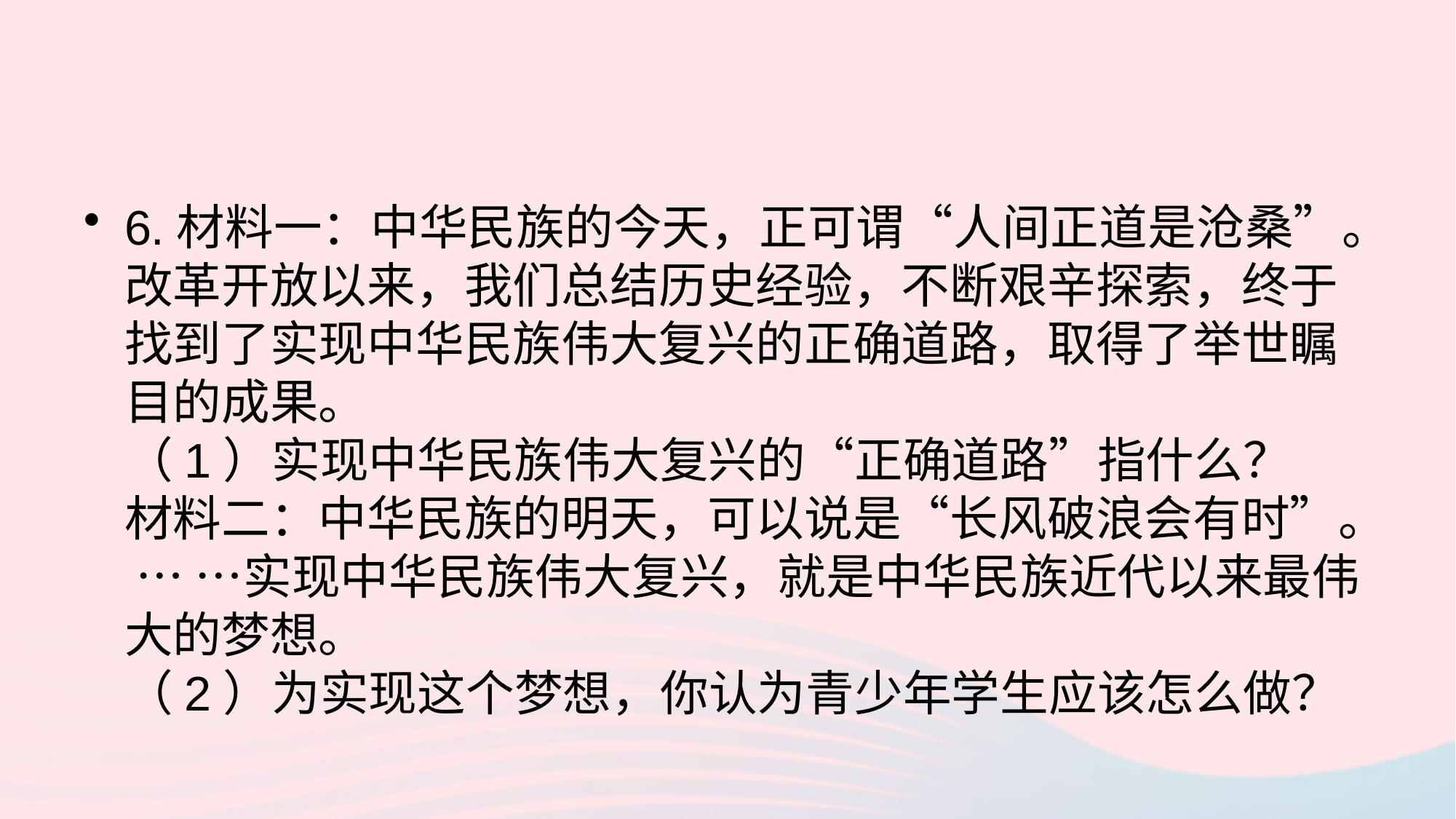

6.材料一：中华民族的今天，正可谓“人间正道是沧桑”。改革开放以来，我们总结历史经验，不断艰辛探索，终于找到了实现中华民族伟大复兴的正确道路，取得了举世瞩目的成果。
（1）实现中华民族伟大复兴的“正确道路”指什么？
材料二：中华民族的明天，可以说是“长风破浪会有时”。 … …实现中华民族伟大复兴，就是中华民族近代以来最伟大的梦想。
（2）为实现这个梦想，你认为青少年学生应该怎么做？